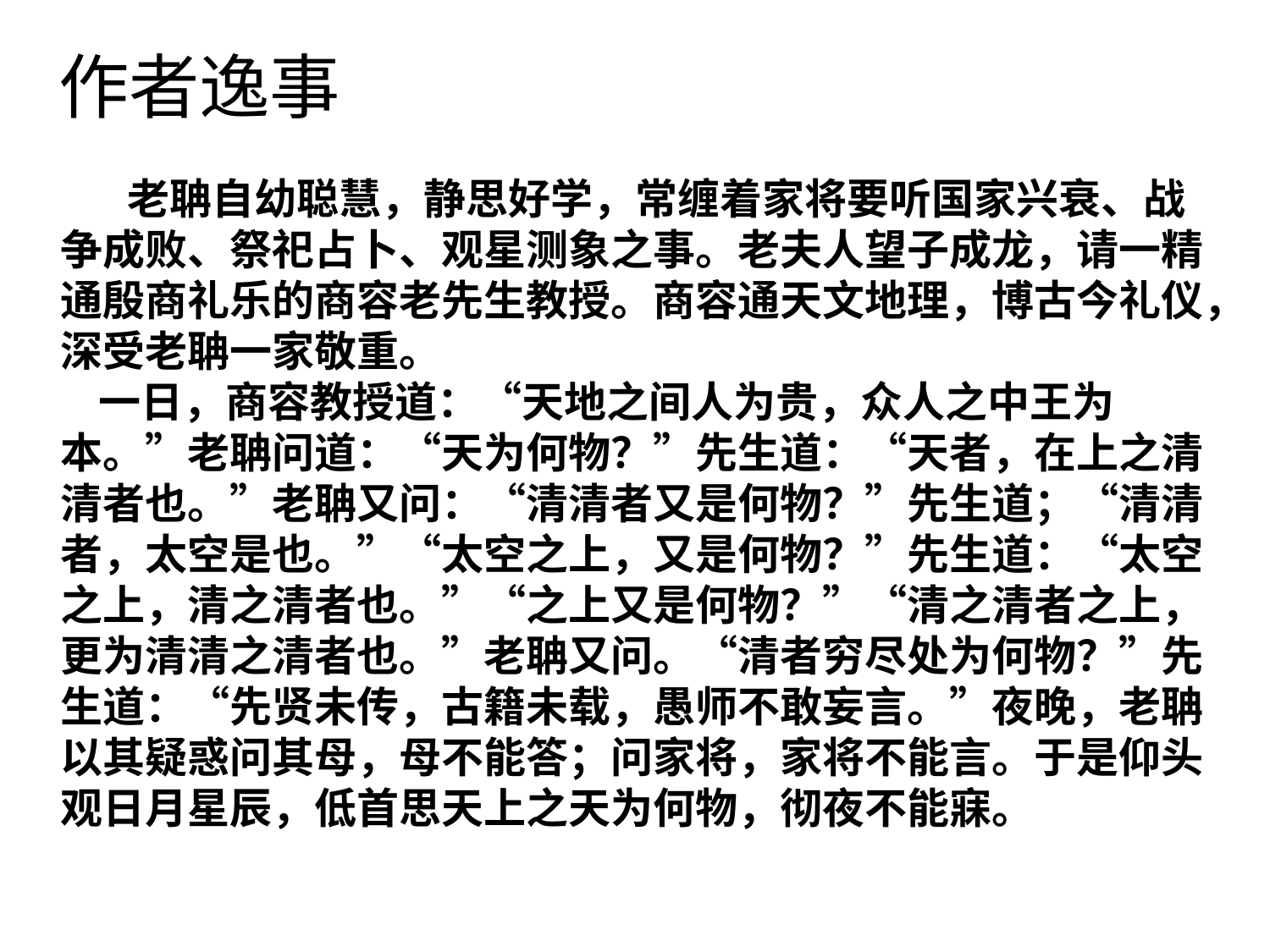

作者逸事
           老聃自幼聪慧，静思好学，常缠着家将要听国家兴衰、战争成败、祭祀占卜、观星测象之事。老夫人望子成龙，请一精通殷商礼乐的商容老先生教授。商容通天文地理，博古今礼仪，深受老聃一家敬重。 
    一日，商容教授道：“天地之间人为贵，众人之中王为本。”老聃问道：“天为何物？”先生道：“天者，在上之清清者也。”老聃又问：“清清者又是何物？”先生道；“清清者，太空是也。”“太空之上，又是何物？”先生道：“太空之上，清之清者也。”“之上又是何物？”“清之清者之上，更为清清之清者也。”老聃又问。“清者穷尽处为何物？”先生道：“先贤未传，古籍未载，愚师不敢妄言。”夜晚，老聃以其疑惑问其母，母不能答；问家将，家将不能言。于是仰头观日月星辰，低首思天上之天为何物，彻夜不能寐。